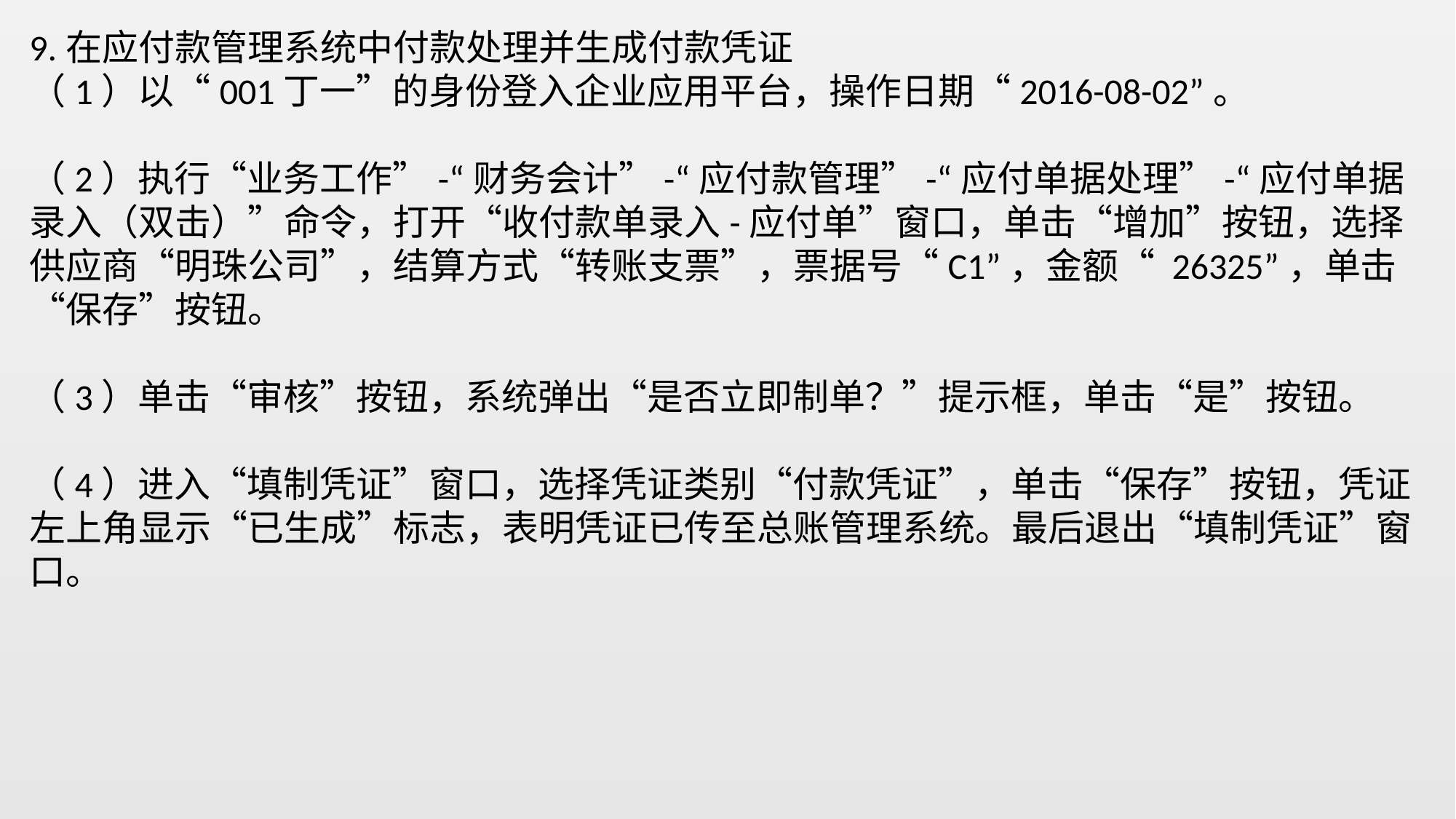

9.在应付款管理系统中付款处理并生成付款凭证
（1）以“001丁一”的身份登入企业应用平台，操作日期“2016-08-02”。

（2）执行“业务工作”-“财务会计”-“应付款管理”-“应付单据处理”-“应付单据录入（双击）”命令，打开“收付款单录入-应付单”窗口，单击“增加”按钮，选择供应商“明珠公司”，结算方式“转账支票”，票据号“C1”，金额“ 26325”，单击“保存”按钮。

（3）单击“审核”按钮，系统弹出“是否立即制单？”提示框，单击“是”按钮。

（4）进入“填制凭证”窗口，选择凭证类别“付款凭证”，单击“保存”按钮，凭证左上角显示“已生成”标志，表明凭证已传至总账管理系统。最后退出“填制凭证”窗口。